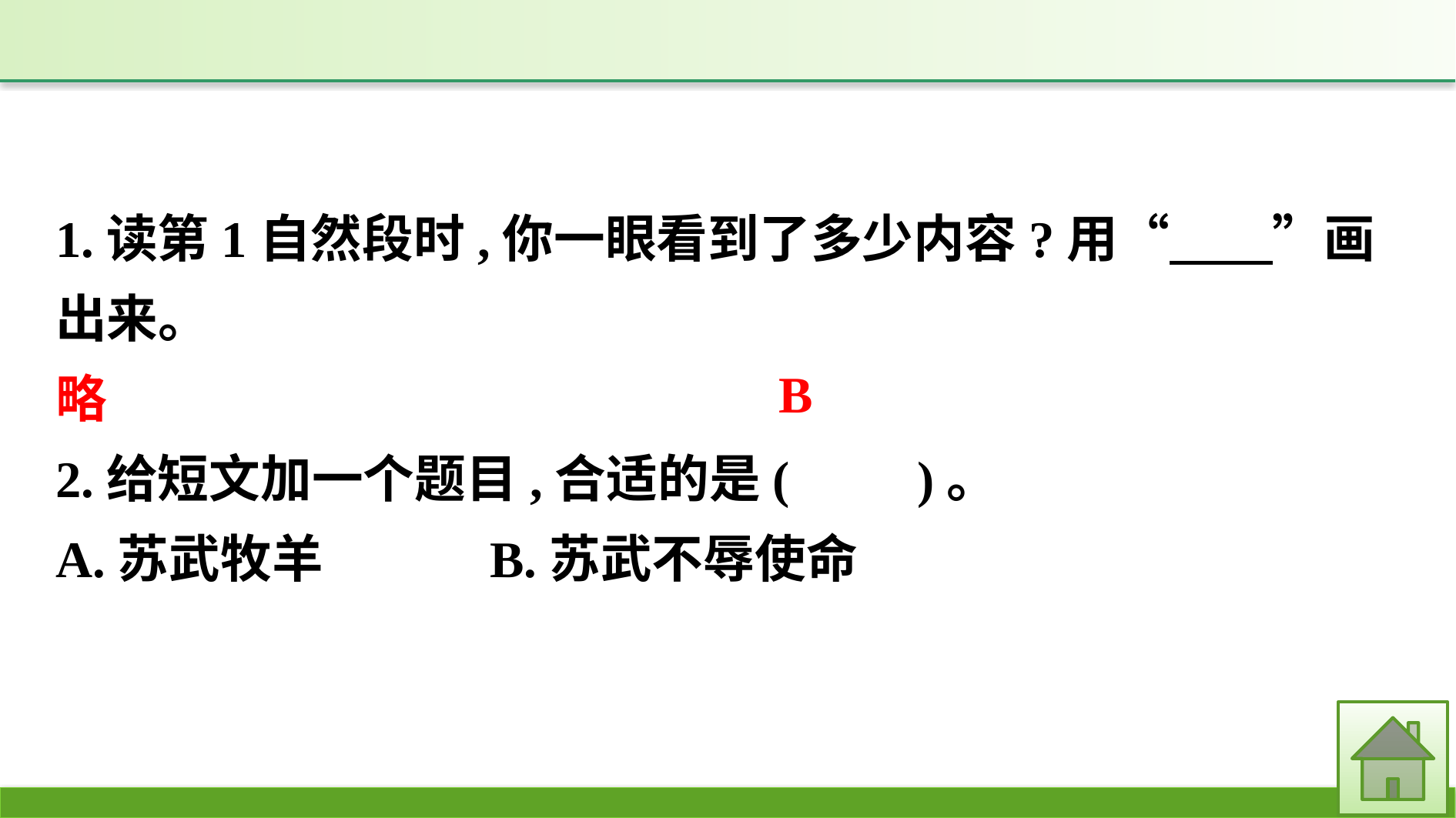

1.读第1自然段时,你一眼看到了多少内容?用“　　”画出来。
略
2.给短文加一个题目,合适的是(　　)。
A.苏武牧羊　　　B.苏武不辱使命
B